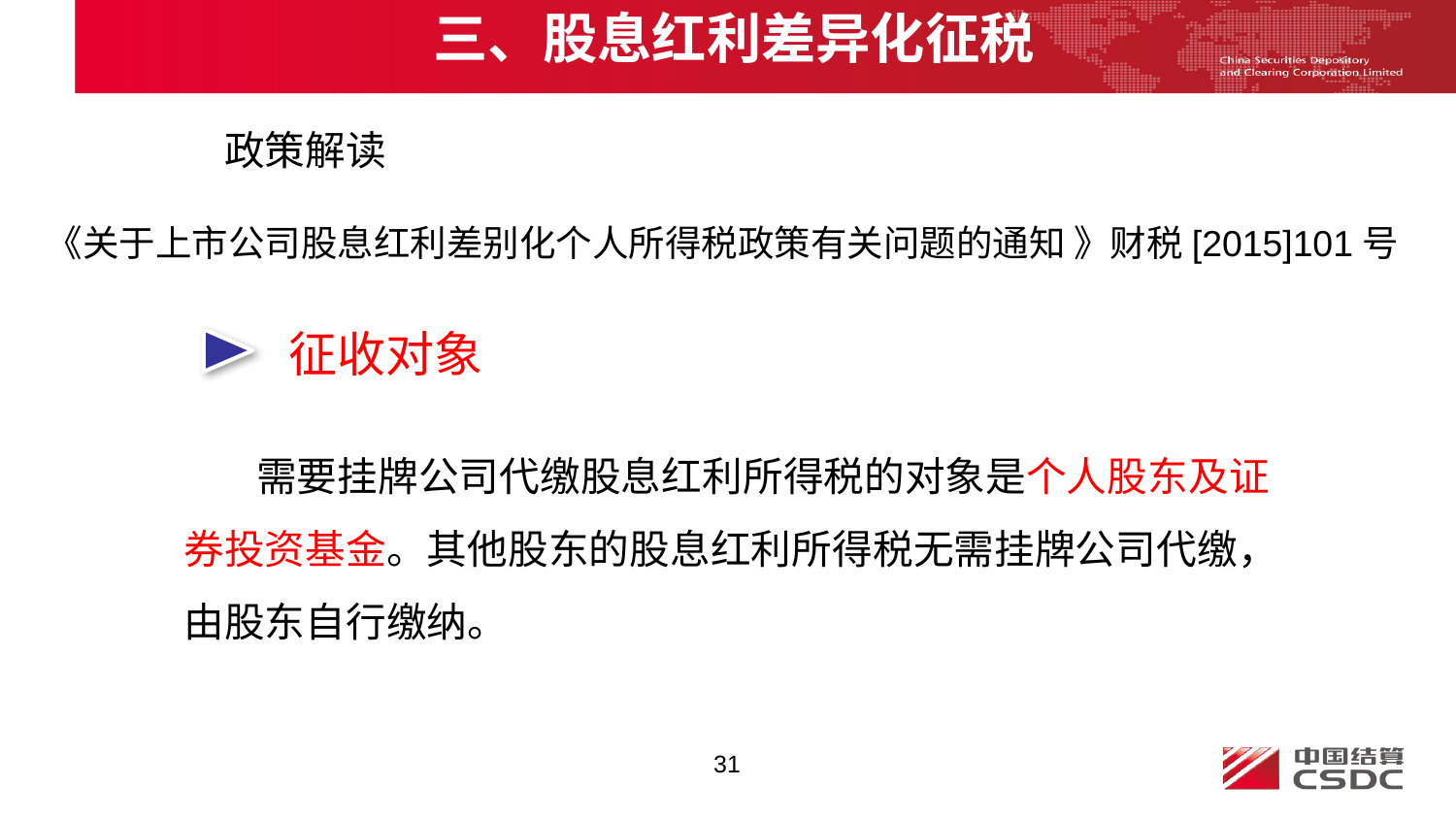

三、股息红利差异化征税
政策解读
《关于上市公司股息红利差别化个人所得税政策有关问题的通知 》财税[2015]101号
  征收对象

       需要挂牌公司代缴股息红利所得税的对象是个人股东及证券投资基金。其他股东的股息红利所得税无需挂牌公司代缴，由股东自行缴纳。
31